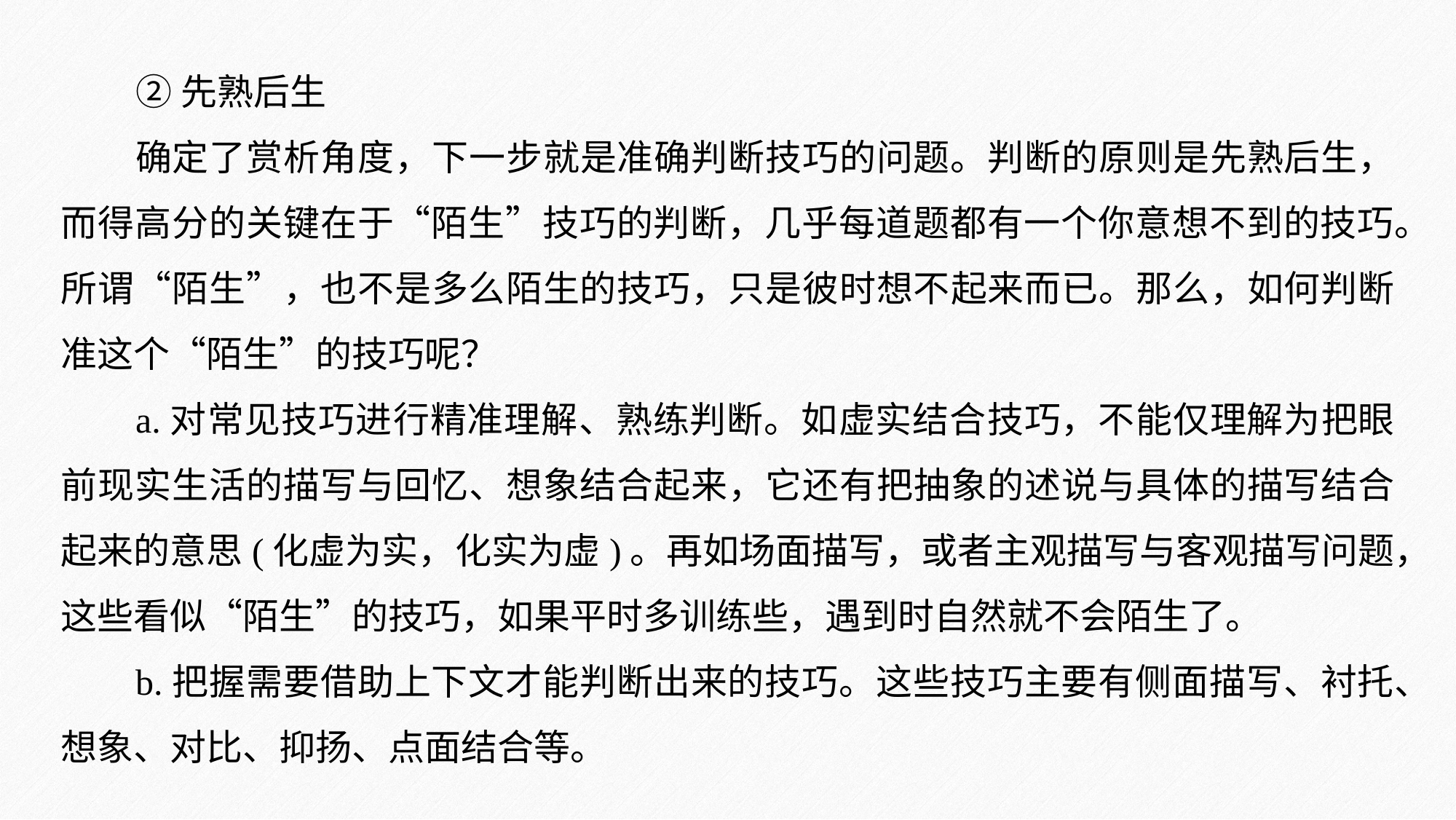

②先熟后生
确定了赏析角度，下一步就是准确判断技巧的问题。判断的原则是先熟后生，而得高分的关键在于“陌生”技巧的判断，几乎每道题都有一个你意想不到的技巧。所谓“陌生”，也不是多么陌生的技巧，只是彼时想不起来而已。那么，如何判断准这个“陌生”的技巧呢？
a.对常见技巧进行精准理解、熟练判断。如虚实结合技巧，不能仅理解为把眼前现实生活的描写与回忆、想象结合起来，它还有把抽象的述说与具体的描写结合起来的意思(化虚为实，化实为虚)。再如场面描写，或者主观描写与客观描写问题，这些看似“陌生”的技巧，如果平时多训练些，遇到时自然就不会陌生了。
b.把握需要借助上下文才能判断出来的技巧。这些技巧主要有侧面描写、衬托、想象、对比、抑扬、点面结合等。